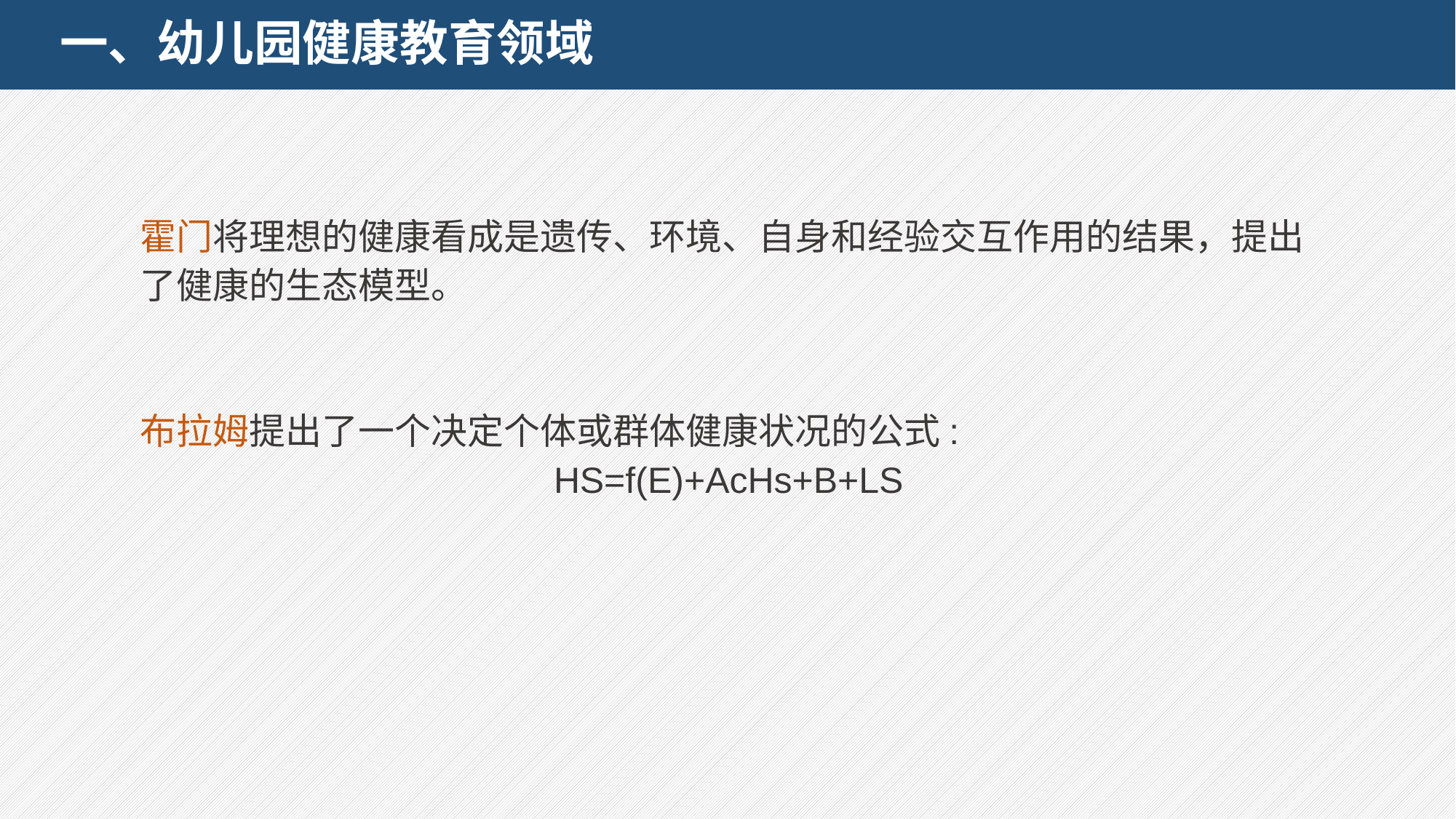

# 一、幼儿园健康教育领域

霍门将理想的健康看成是遗传、环境、自身和经验交互作用的结果，提出了健康的生态模型。

布拉姆提出了一个决定个体或群体健康状况的公式:
HS=f(E)+AcHs+B+LS